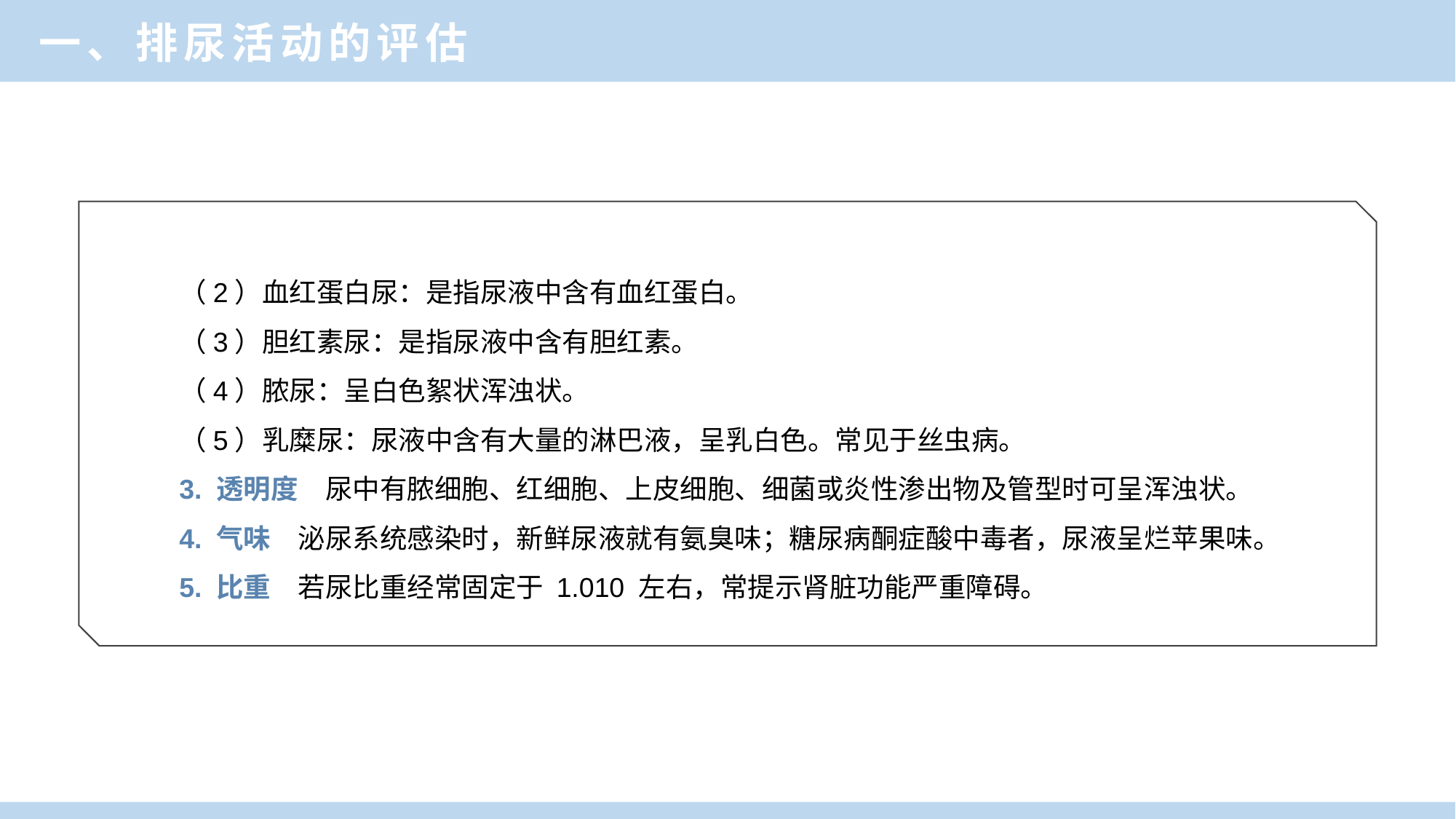

一、排尿活动的评估

（2）血红蛋白尿：是指尿液中含有血红蛋白。
（3）胆红素尿：是指尿液中含有胆红素。
（4）脓尿：呈白色絮状浑浊状。
（5）乳糜尿：尿液中含有大量的淋巴液，呈乳白色。常见于丝虫病。
3. 透明度　尿中有脓细胞、红细胞、上皮细胞、细菌或炎性渗出物及管型时可呈浑浊状。
4. 气味　泌尿系统感染时，新鲜尿液就有氨臭味；糖尿病酮症酸中毒者，尿液呈烂苹果味。
5. 比重　若尿比重经常固定于 1.010 左右，常提示肾脏功能严重障碍。